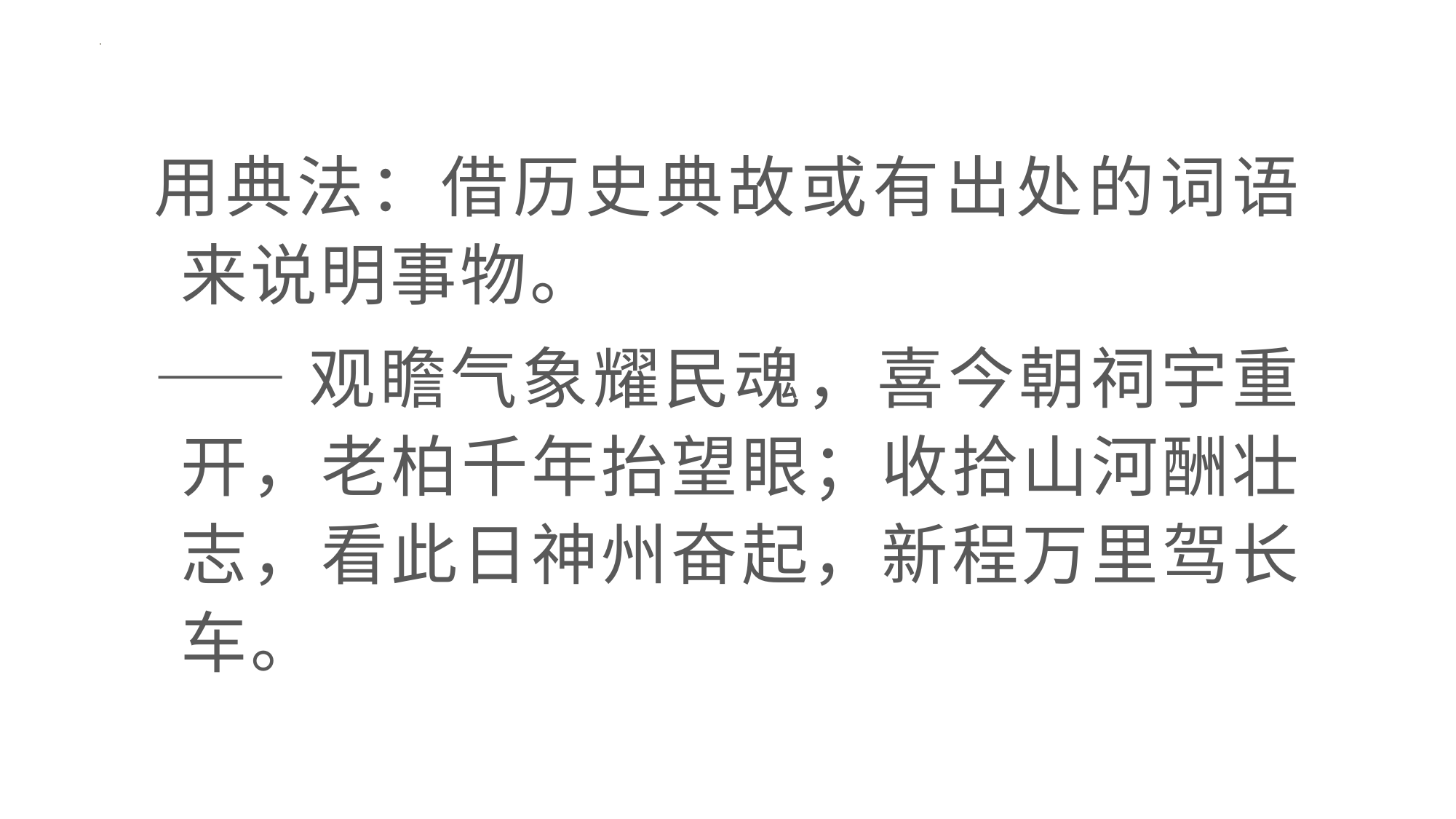

用典法：借历史典故或有出处的词语来说明事物。
——观瞻气象耀民魂，喜今朝祠宇重开，老柏千年抬望眼；收拾山河酬壮志，看此日神州奋起，新程万里驾长车。
#